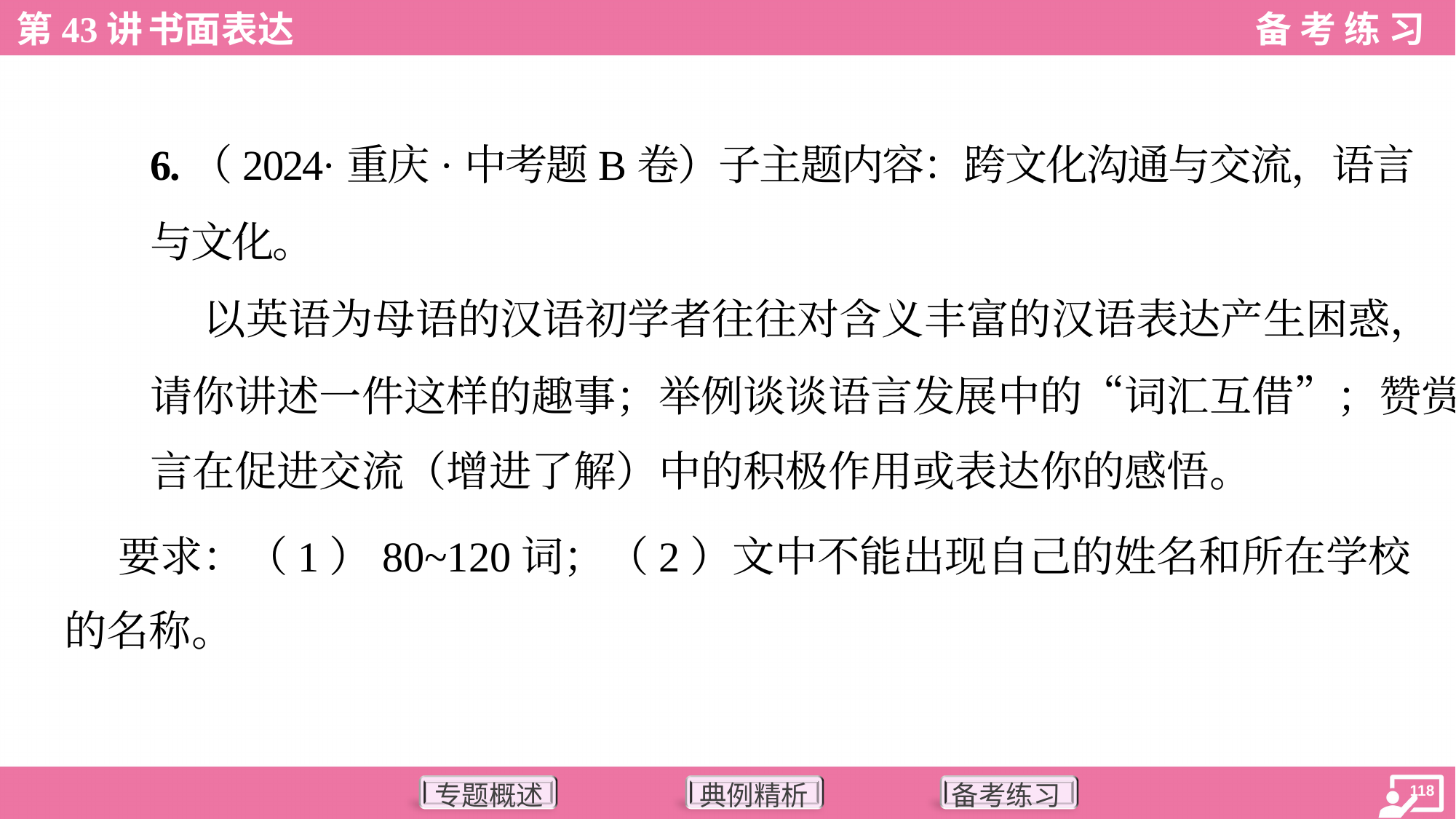

6.（2024·重庆·中考题B卷）子主题内容：跨文化沟通与交流，语言
与文化。
    以英语为母语的汉语初学者往往对含义丰富的汉语表达产生困惑，
请你讲述一件这样的趣事；举例谈谈语言发展中的“词汇互借”；赞赏语
言在促进交流（增进了解）中的积极作用或表达你的感悟。
    要求：（1）80~120词；（2）文中不能出现自己的姓名和所在学校
的名称。